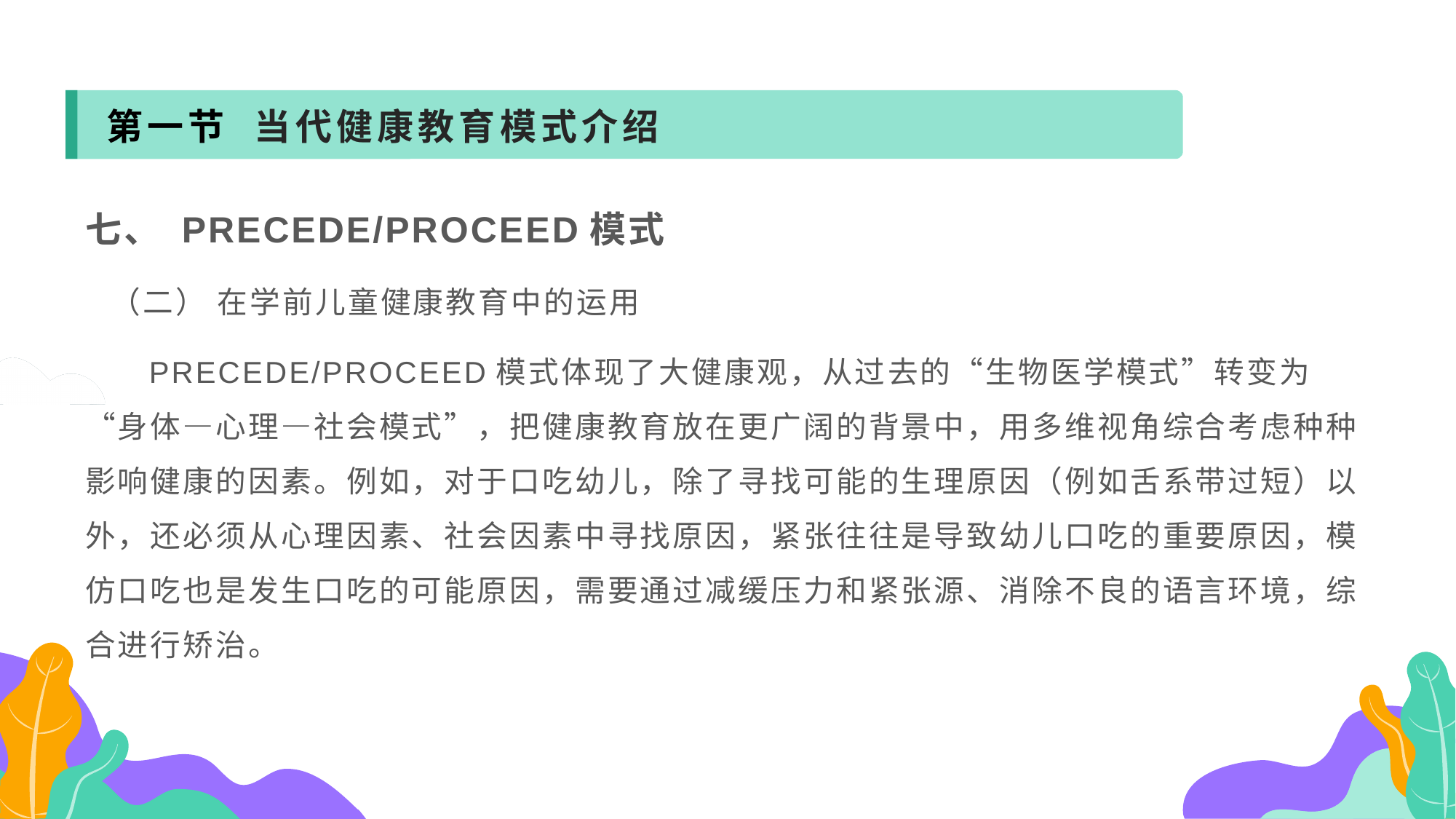

第一节  当代健康教育模式介绍
七、 PRECEDE/PROCEED模式
  （二） 在学前儿童健康教育中的运用
      PRECEDE/PROCEED模式体现了大健康观，从过去的“生物医学模式”转变为“身体—心理—社会模式”，把健康教育放在更广阔的背景中，用多维视角综合考虑种种影响健康的因素。例如，对于口吃幼儿，除了寻找可能的生理原因（例如舌系带过短）以外，还必须从心理因素、社会因素中寻找原因，紧张往往是导致幼儿口吃的重要原因，模仿口吃也是发生口吃的可能原因，需要通过减缓压力和紧张源、消除不良的语言环境，综合进行矫治。